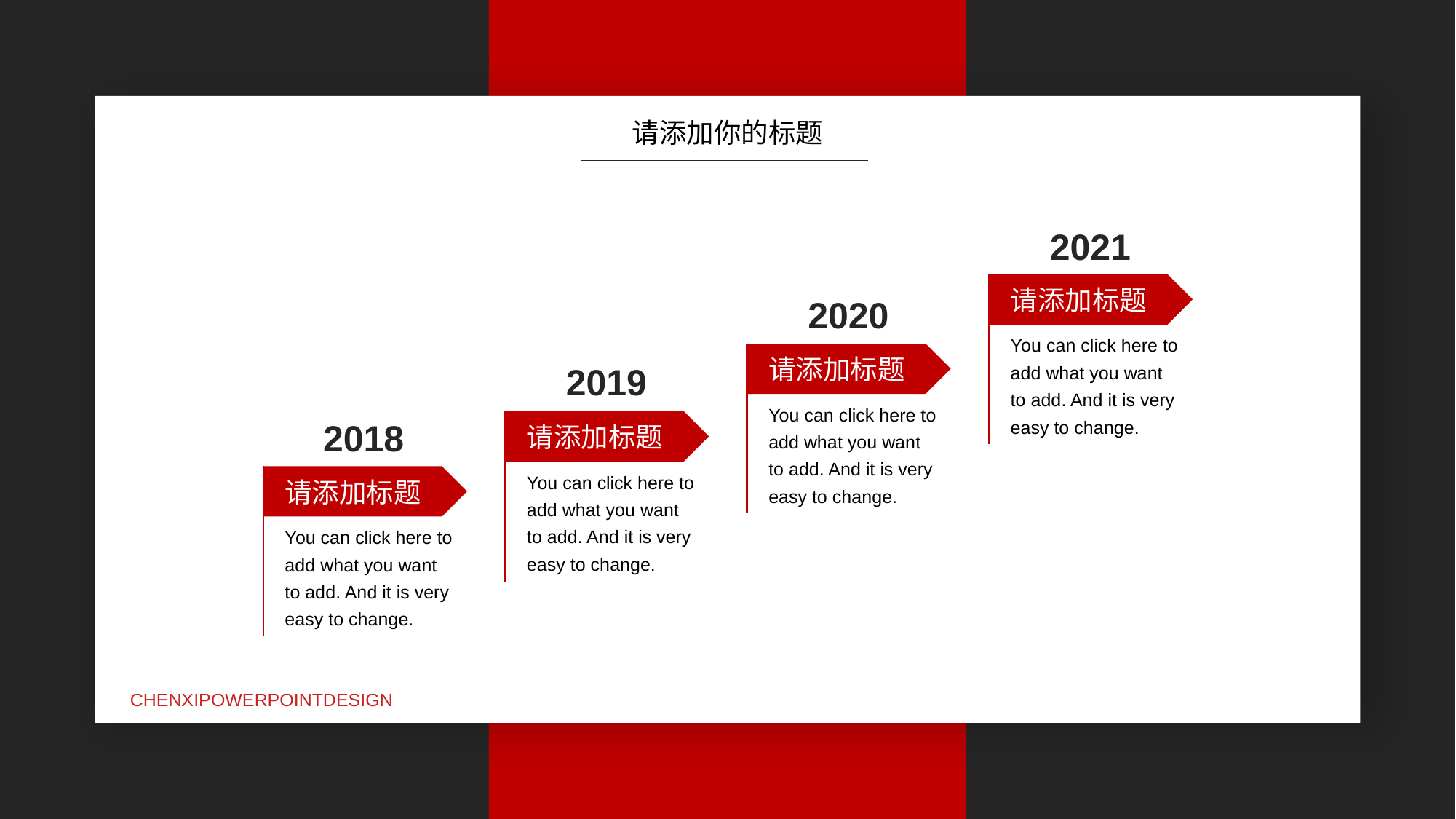

请添加你的标题
2021

请添加标题
You can click here to add what you want to add. And it is very easy to change.
2020

请添加标题
You can click here to add what you want to add. And it is very easy to change.
2019
2018

请添加标题
You can click here to add what you want to add. And it is very easy to change.

请添加标题
You can click here to add what you want to add. And it is very easy to change.
CHENXIPOWERPOINTDESIGN